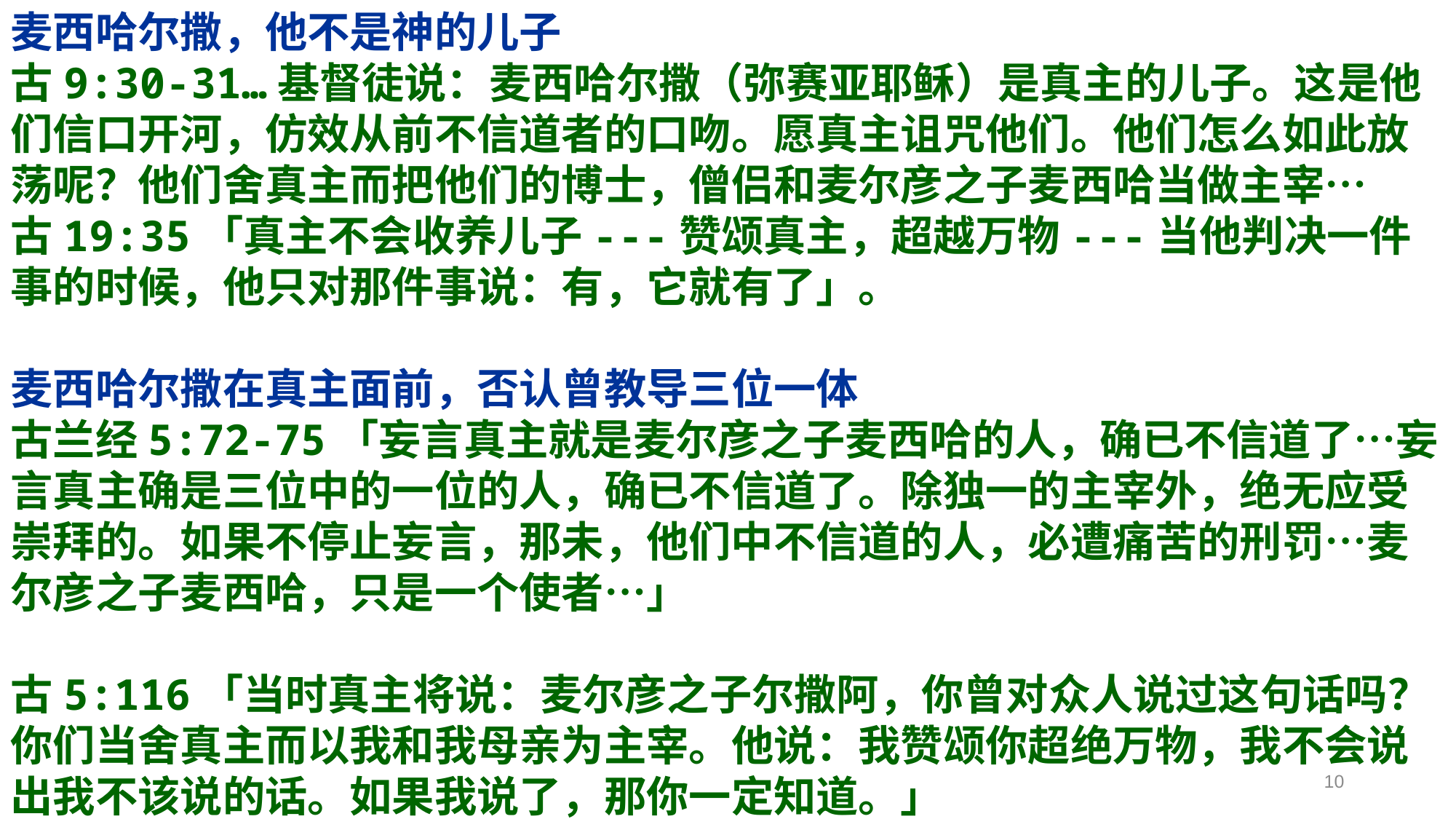

麦西哈尔撒，他不是神的儿子
古9:30-31…基督徒说：麦西哈尔撒（弥赛亚耶稣）是真主的儿子。这是他们信口开河，仿效从前不信道者的口吻。愿真主诅咒他们。他们怎么如此放荡呢？他们舍真主而把他们的博士，僧侣和麦尔彦之子麦西哈当做主宰…
古19:35「真主不会收养儿子---赞颂真主，超越万物---当他判决一件事的时候，他只对那件事说：有，它就有了」。

麦西哈尔撒在真主面前，否认曾教导三位一体
古兰经5:72-75「妄言真主就是麦尔彦之子麦西哈的人，确已不信道了…妄言真主确是三位中的一位的人，确已不信道了。除独一的主宰外，绝无应受崇拜的。如果不停止妄言，那未，他们中不信道的人，必遭痛苦的刑罚…麦尔彦之子麦西哈，只是一个使者…」

古5:116「当时真主将说：麦尔彦之子尔撒阿，你曾对众人说过这句话吗？你们当舍真主而以我和我母亲为主宰。他说：我赞颂你超绝万物，我不会说出我不该说的话。如果我说了，那你一定知道。」
10